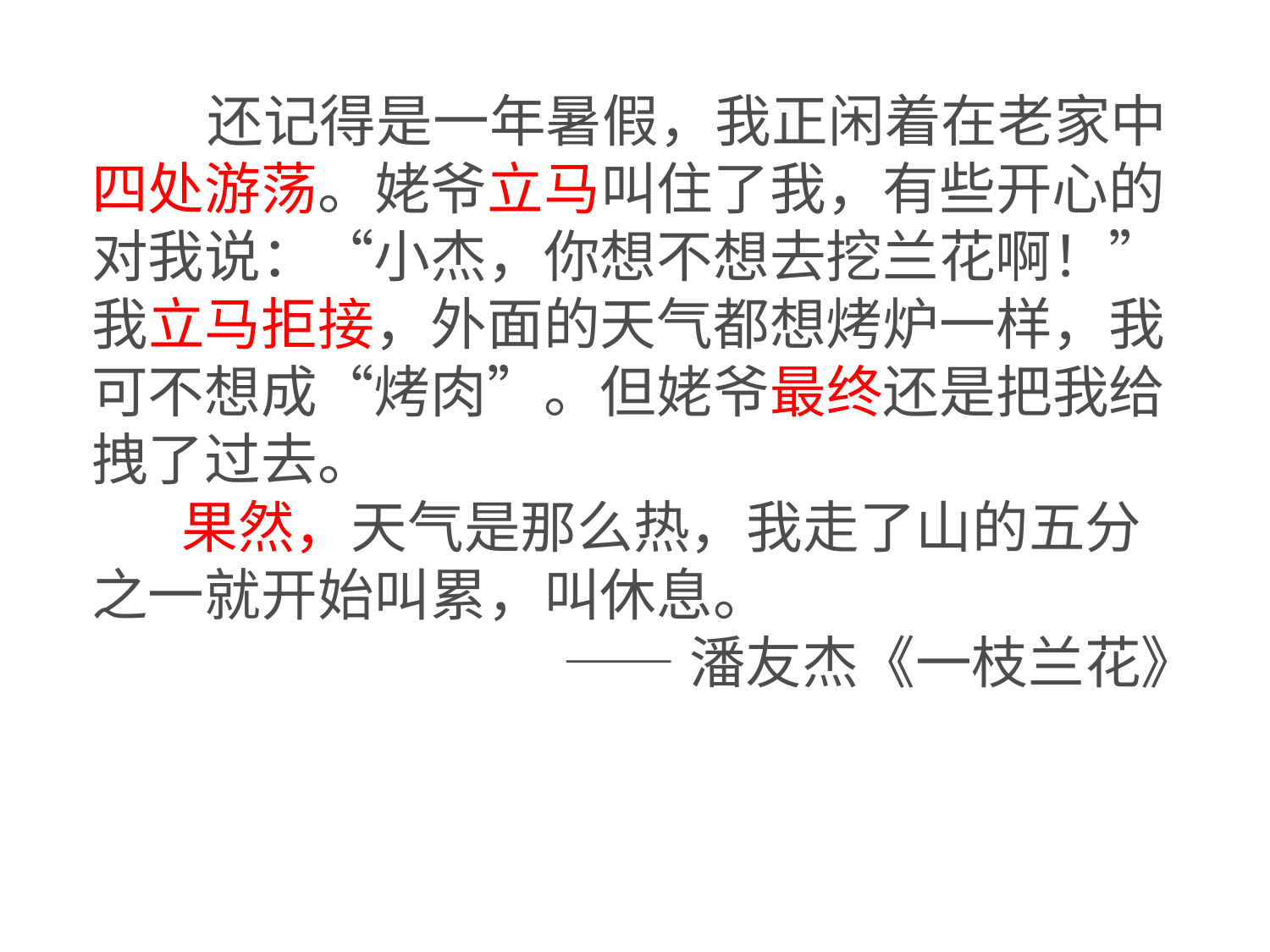

还记得是一年暑假，我正闲着在老家中四处游荡。姥爷立马叫住了我，有些开心的对我说：“小杰，你想不想去挖兰花啊！”我立马拒接，外面的天气都想烤炉一样，我可不想成“烤肉”。但姥爷最终还是把我给拽了过去。
      果然，天气是那么热，我走了山的五分之一就开始叫累，叫休息。
——潘友杰《一枝兰花》